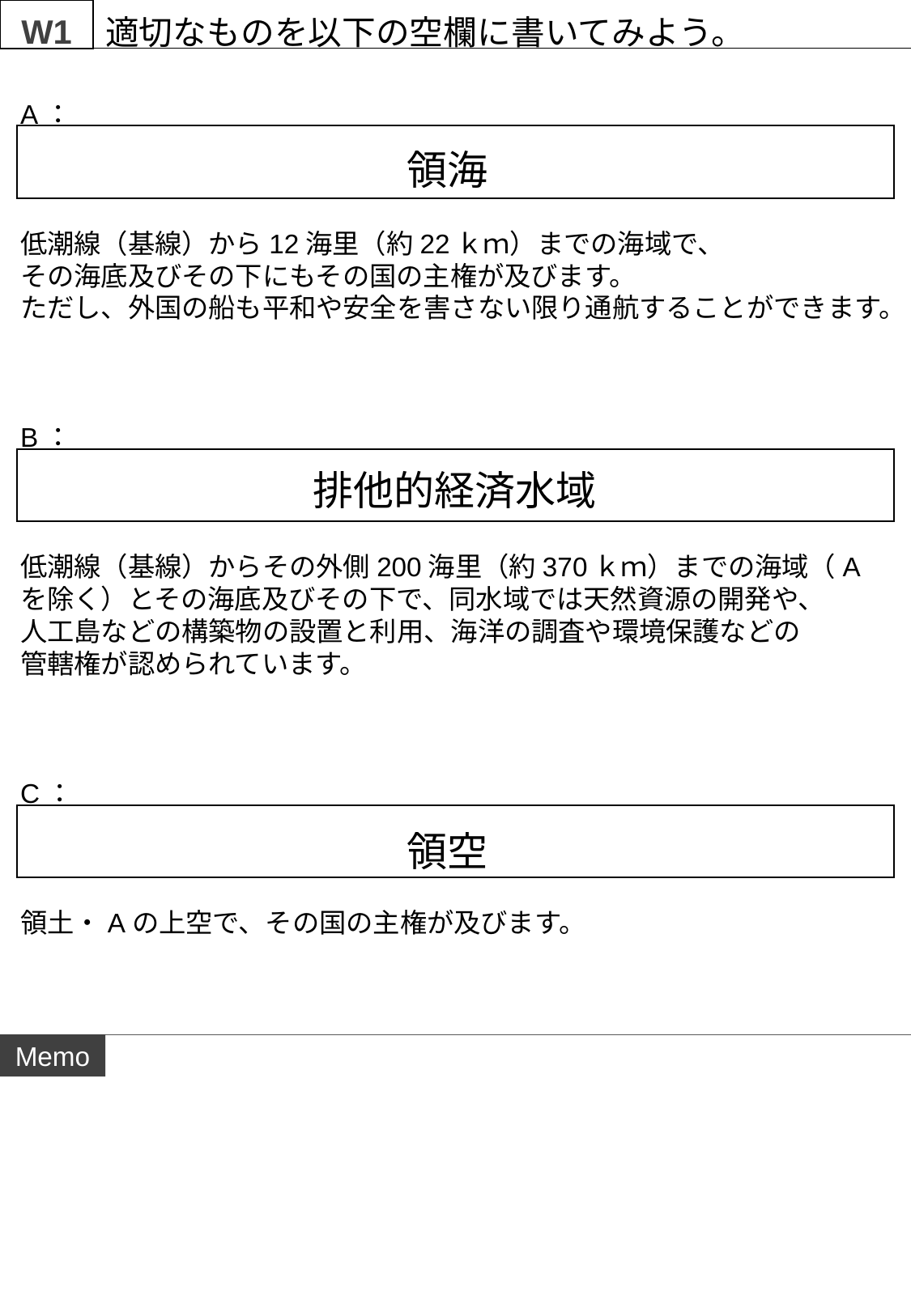

W1
適切なものを以下の空欄に書いてみよう。
A：

低潮線（基線）から12海里（約22ｋｍ）までの海域で、
その海底及びその下にもその国の主権が及びます。
ただし、外国の船も平和や安全を害さない限り通航することができます。

領海
B：

低潮線（基線）からその外側200海里（約370ｋｍ）までの海域（Aを除く）とその海底及びその下で、同水域では天然資源の開発や、
人工島などの構築物の設置と利用、海洋の調査や環境保護などの
管轄権が認められています。

排他的経済水域
C：

領土・Aの上空で、その国の主権が及びます。

領空
Memo